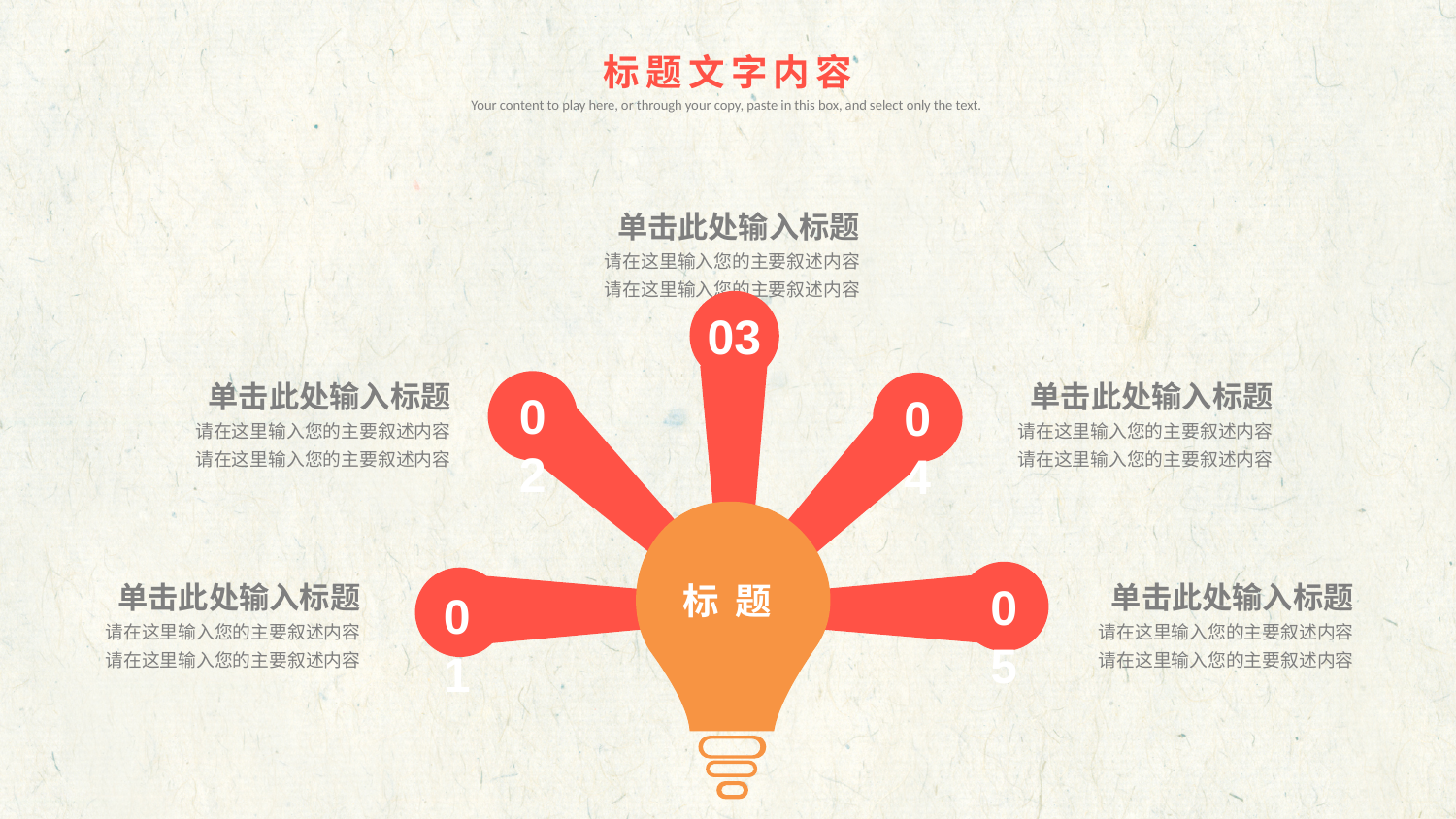

标题文字内容
Your content to play here, or through your copy, paste in this box, and select only the text.
 单击此处输入标题
请在这里输入您的主要叙述内容
请在这里输入您的主要叙述内容

03

 单击此处输入标题
请在这里输入您的主要叙述内容
请在这里输入您的主要叙述内容

 单击此处输入标题
请在这里输入您的主要叙述内容
请在这里输入您的主要叙述内容

02

04

 单击此处输入标题
请在这里输入您的主要叙述内容
请在这里输入您的主要叙述内容

05
 单击此处输入标题
请在这里输入您的主要叙述内容
请在这里输入您的主要叙述内容

01
标  题